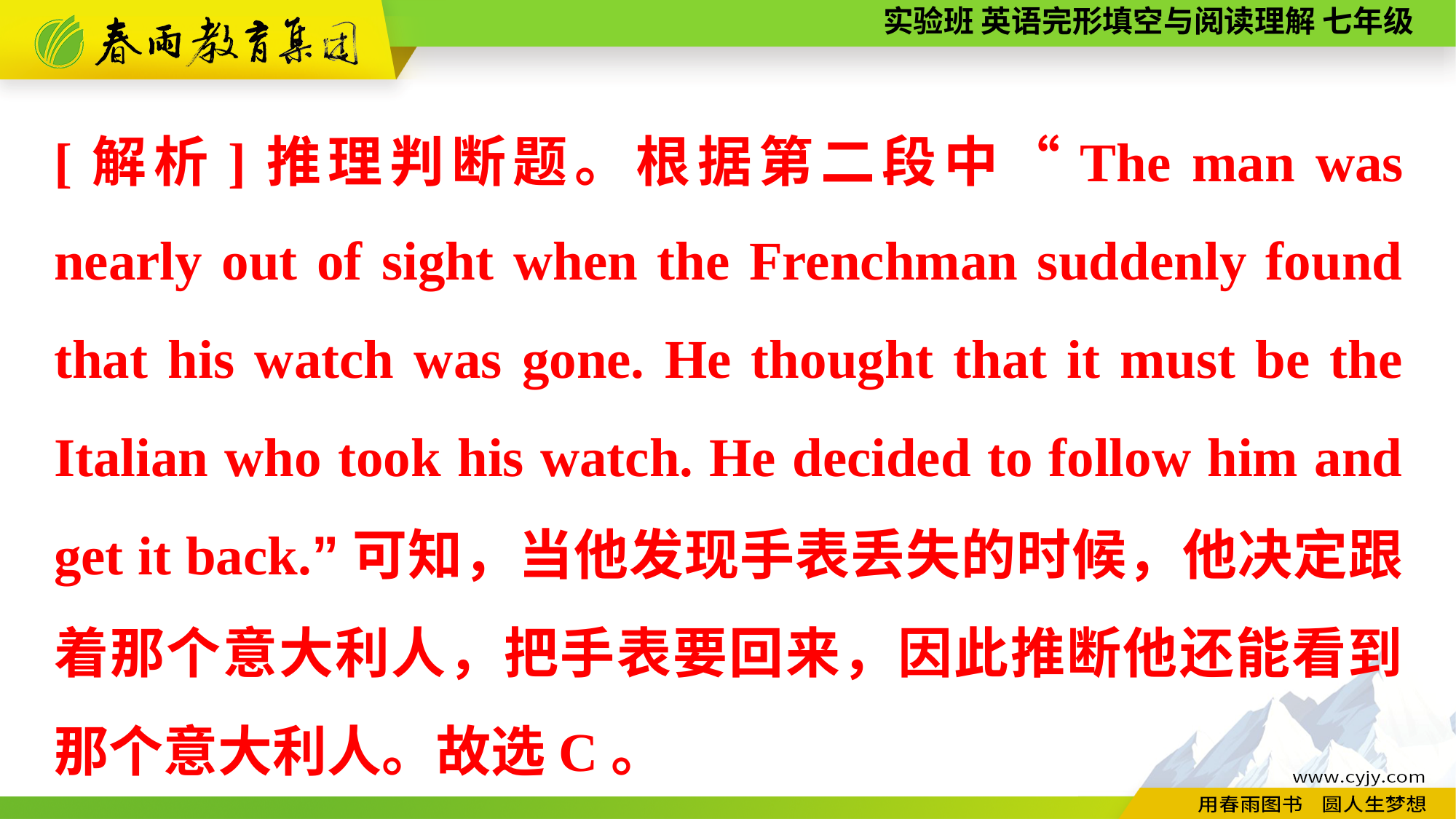

[解析]推理判断题。根据第二段中“The man was nearly out of sight when the Frenchman suddenly found that his watch was gone. He thought that it must be the Italian who took his watch. He decided to follow him and get it back.”可知，当他发现手表丢失的时候，他决定跟着那个意大利人，把手表要回来，因此推断他还能看到那个意大利人。故选C。